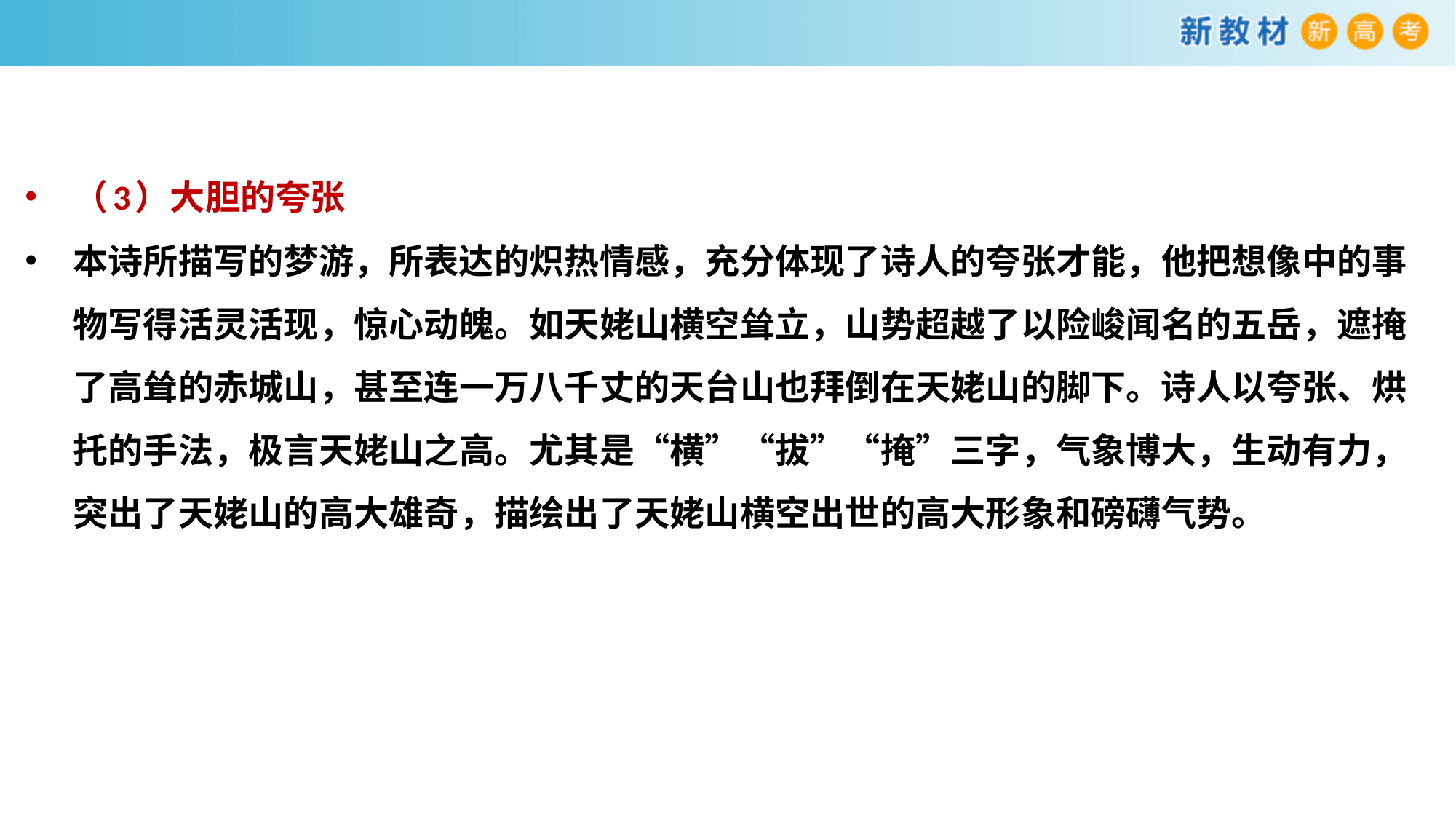

（3）大胆的夸张
本诗所描写的梦游，所表达的炽热情感，充分体现了诗人的夸张才能，他把想像中的事物写得活灵活现，惊心动魄。如天姥山横空耸立，山势超越了以险峻闻名的五岳，遮掩了高耸的赤城山，甚至连一万八千丈的天台山也拜倒在天姥山的脚下。诗人以夸张、烘托的手法，极言天姥山之高。尤其是“横”“拔”“掩”三字，气象博大，生动有力，突出了天姥山的高大雄奇，描绘出了天姥山横空出世的高大形象和磅礴气势。